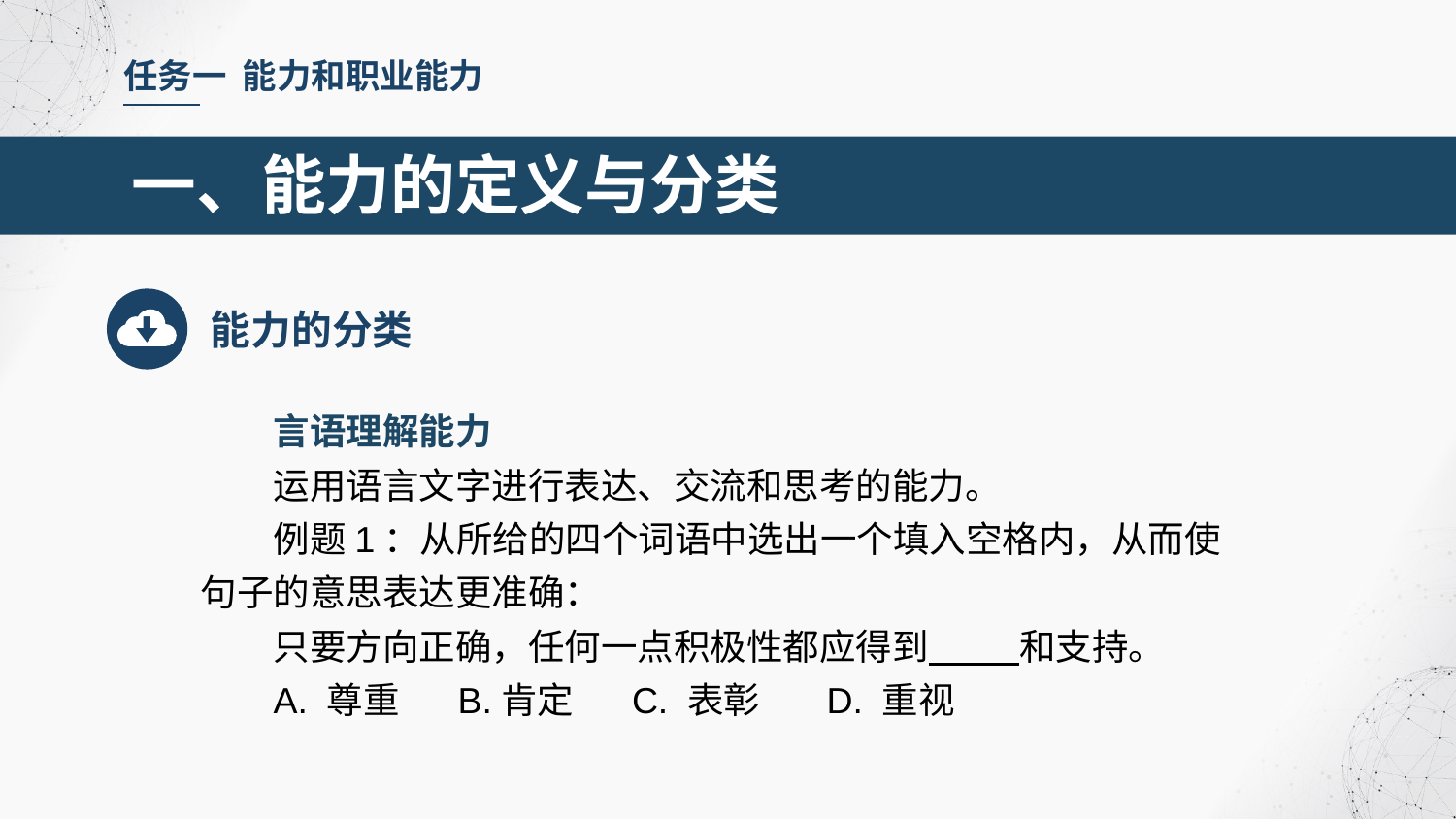

任务一  能力和职业能力

一、能力的定义与分类

能力的分类
言语理解能力
运用语言文字进行表达、交流和思考的能力。
例题1：从所给的四个词语中选出一个填入空格内，从而使句子的意思表达更准确：
只要方向正确，任何一点积极性都应得到           和支持。
A. 尊重      B.肯定      C. 表彰       D. 重视